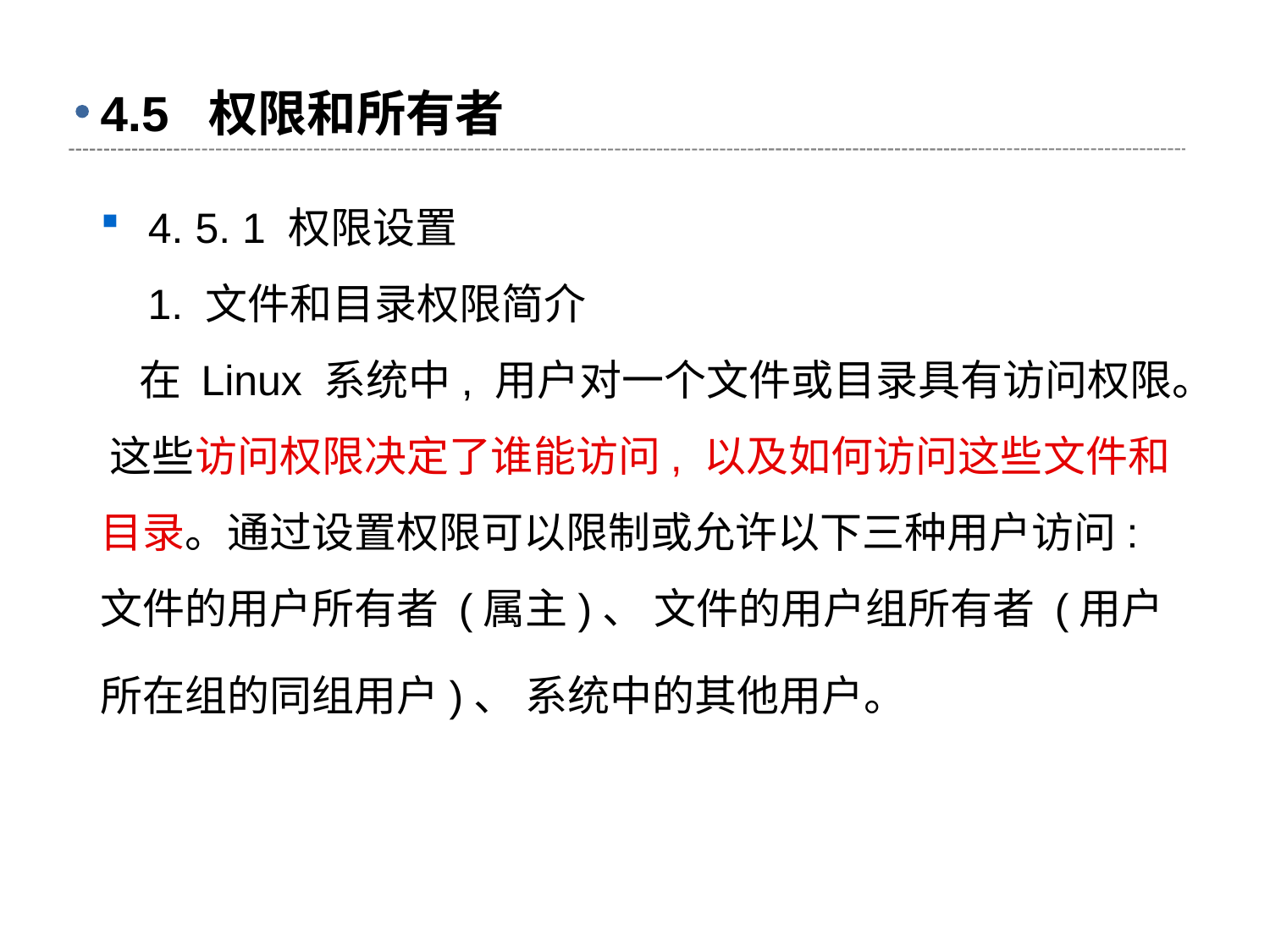

# 4.5  权限和所有者
4. 5. 1 权限设置
    1. 文件和目录权限简介
   在 Linux 系统中, 用户对一个文件或目录具有访问权限。 这些访问权限决定了谁能访问, 以及如何访问这些文件和目录。通过设置权限可以限制或允许以下三种用户访问: 文件的用户所有者 (属主)、 文件的用户组所有者 (用户所在组的同组用户)、 系统中的其他用户。